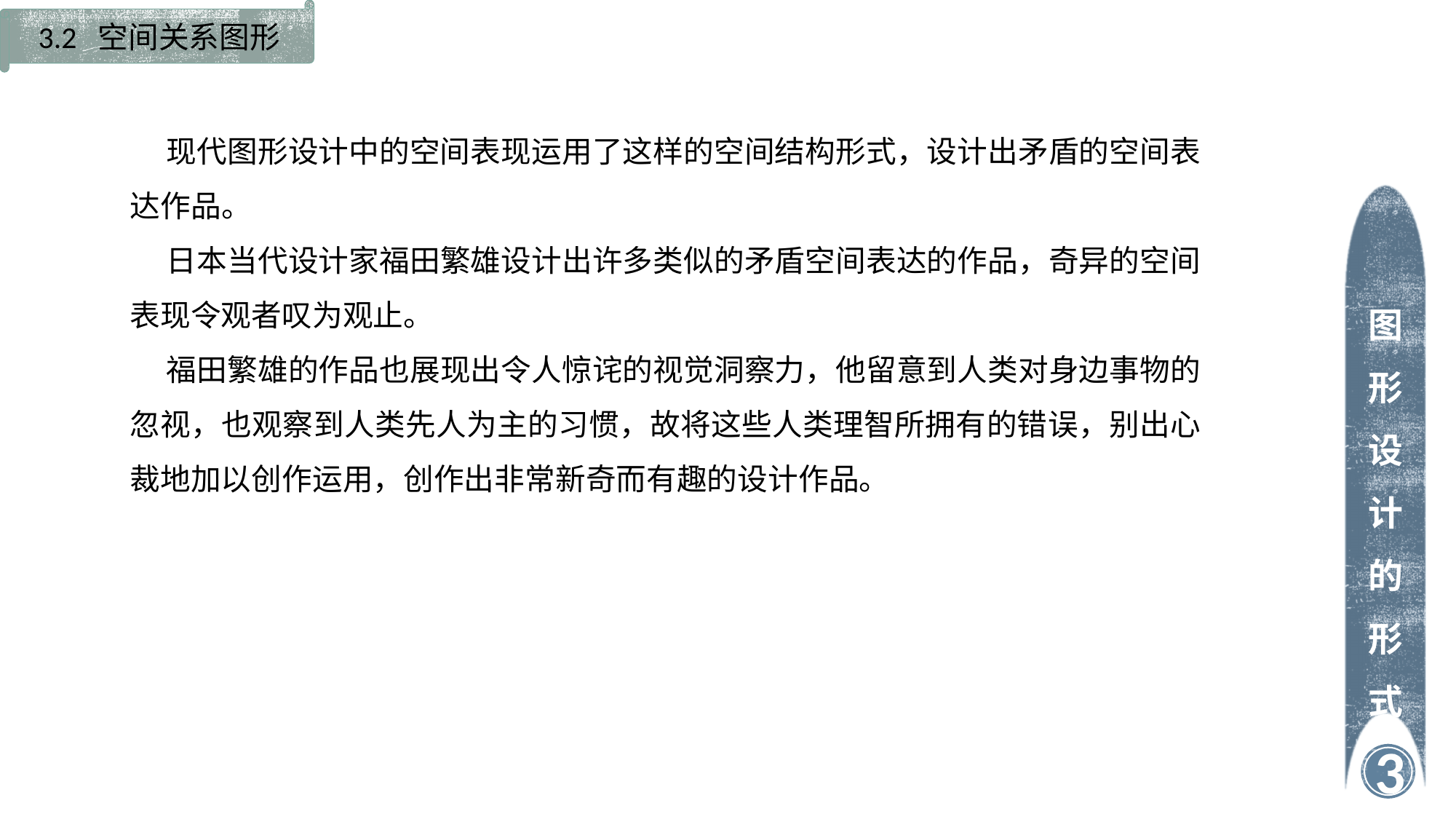

3.2  空间关系图形

现代图形设计中的空间表现运用了这样的空间结构形式，设计出矛盾的空间表达作品。
日本当代设计家福田繁雄设计出许多类似的矛盾空间表达的作品，奇异的空间表现令观者叹为观止。
福田繁雄的作品也展现出令人惊诧的视觉洞察力，他留意到人类对身边事物的忽视，也观察到人类先人为主的习惯，故将这些人类理智所拥有的错误，别出心裁地加以创作运用，创作出非常新奇而有趣的设计作品。
图形设计的形式
3